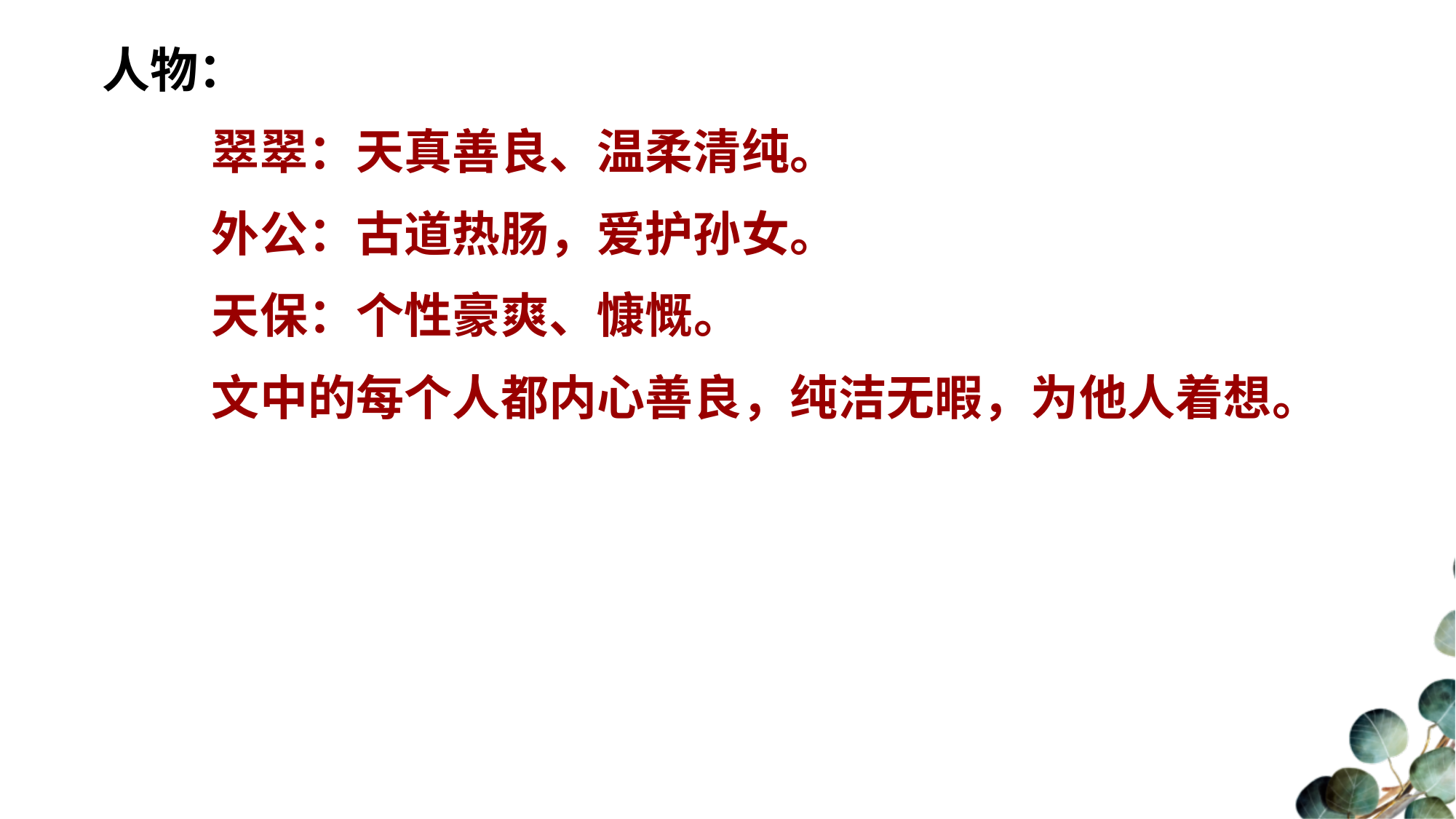

人物：
         翠翠：天真善良、温柔清纯。
         外公：古道热肠，爱护孙女。
         天保：个性豪爽、慷慨。
         文中的每个人都内心善良，纯洁无暇，为他人着想。